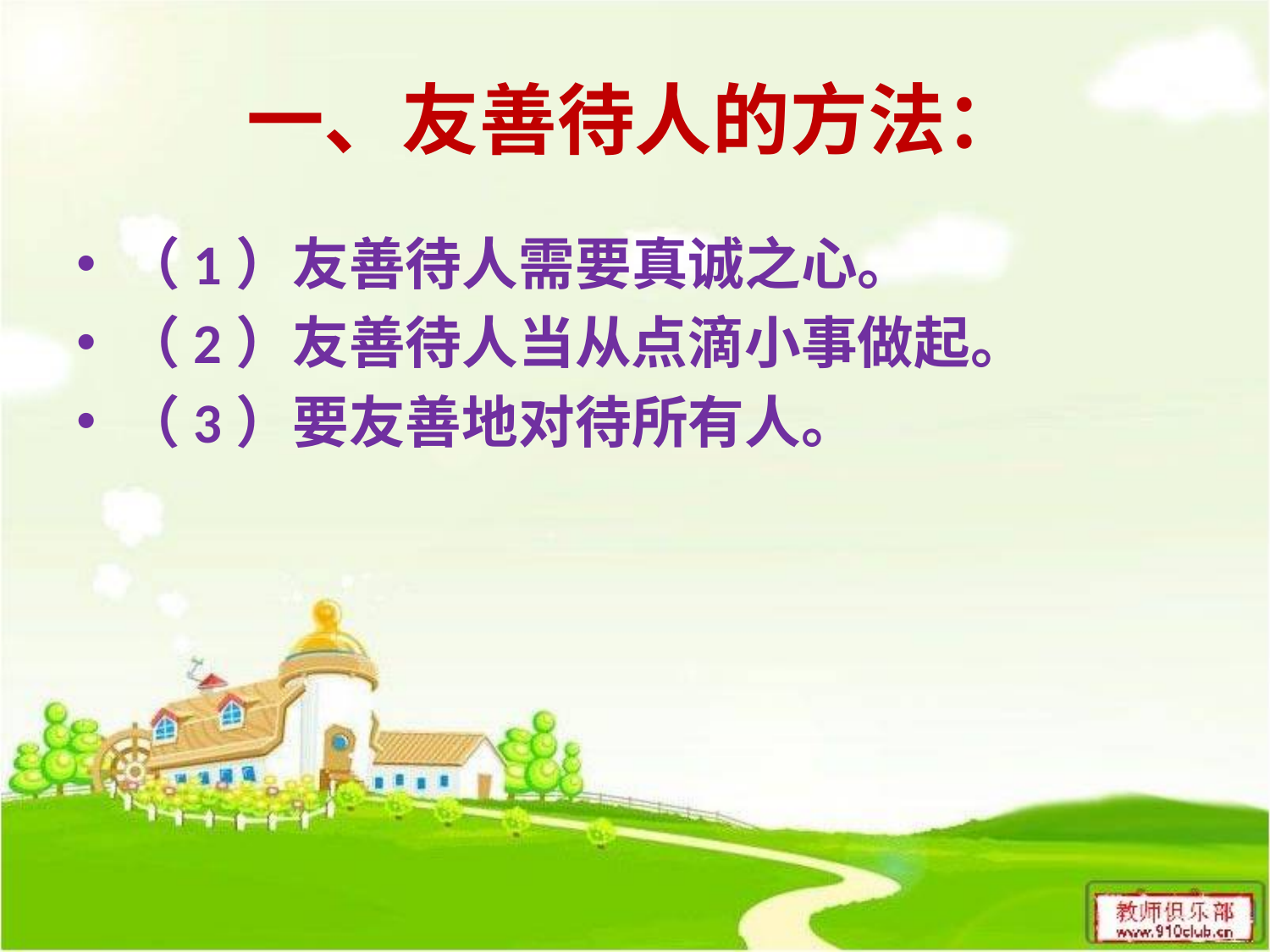

# 一、友善待人的方法：
（1）友善待人需要真诚之心。
（2）友善待人当从点滴小事做起。
（3）要友善地对待所有人。